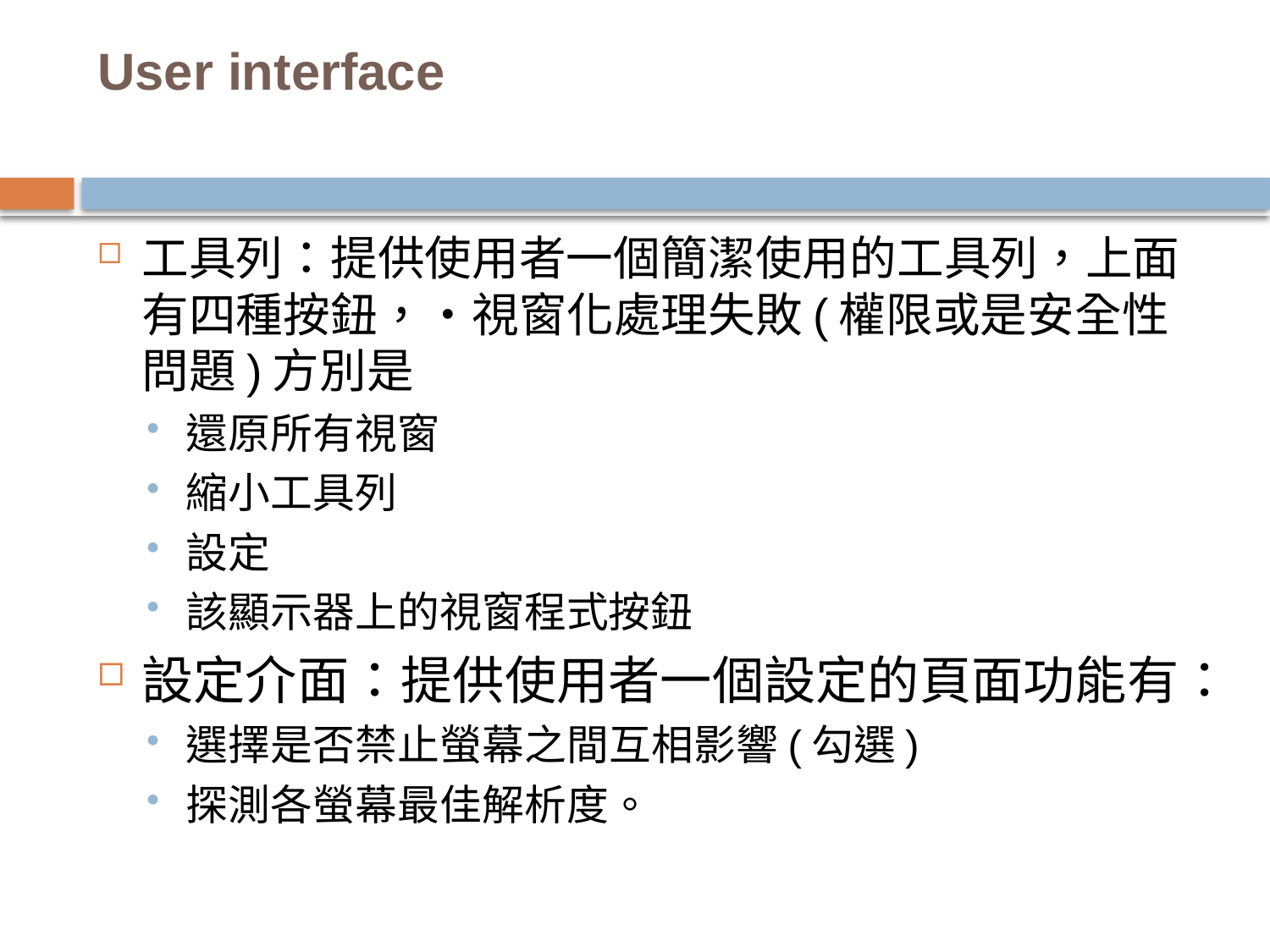

# User interface
工具列：提供使用者一個簡潔使用的工具列，上面有四種按鈕，‧視窗化處理失敗(權限或是安全性問題)方別是
還原所有視窗
縮小工具列
設定
該顯示器上的視窗程式按鈕
設定介面：提供使用者一個設定的頁面功能有：
選擇是否禁止螢幕之間互相影響(勾選)
探測各螢幕最佳解析度。